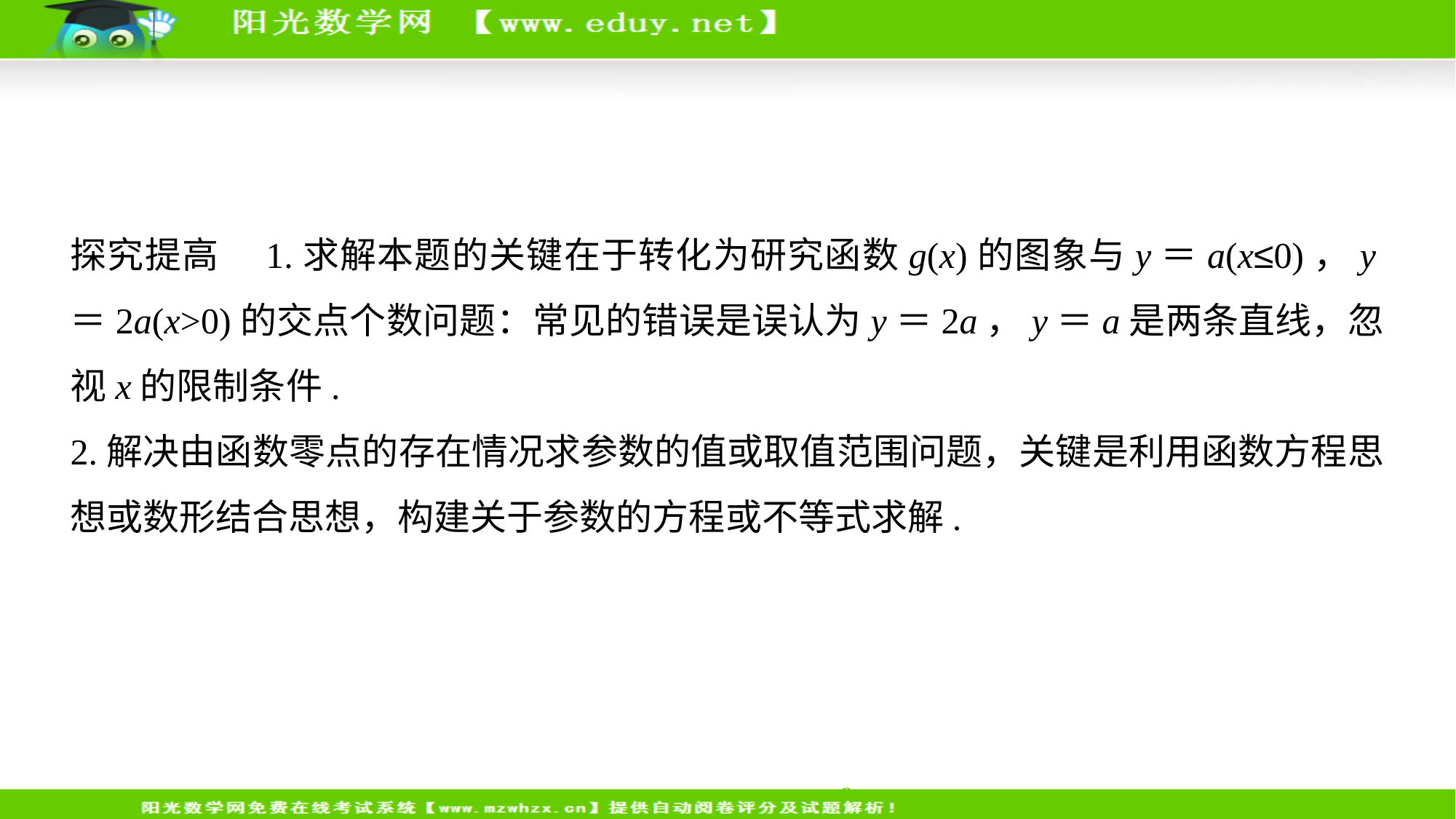

探究提高　1.求解本题的关键在于转化为研究函数g(x)的图象与y＝a(x≤0)，y＝2a(x>0)的交点个数问题：常见的错误是误认为y＝2a，y＝a是两条直线，忽视x的限制条件.
2.解决由函数零点的存在情况求参数的值或取值范围问题，关键是利用函数方程思想或数形结合思想，构建关于参数的方程或不等式求解.